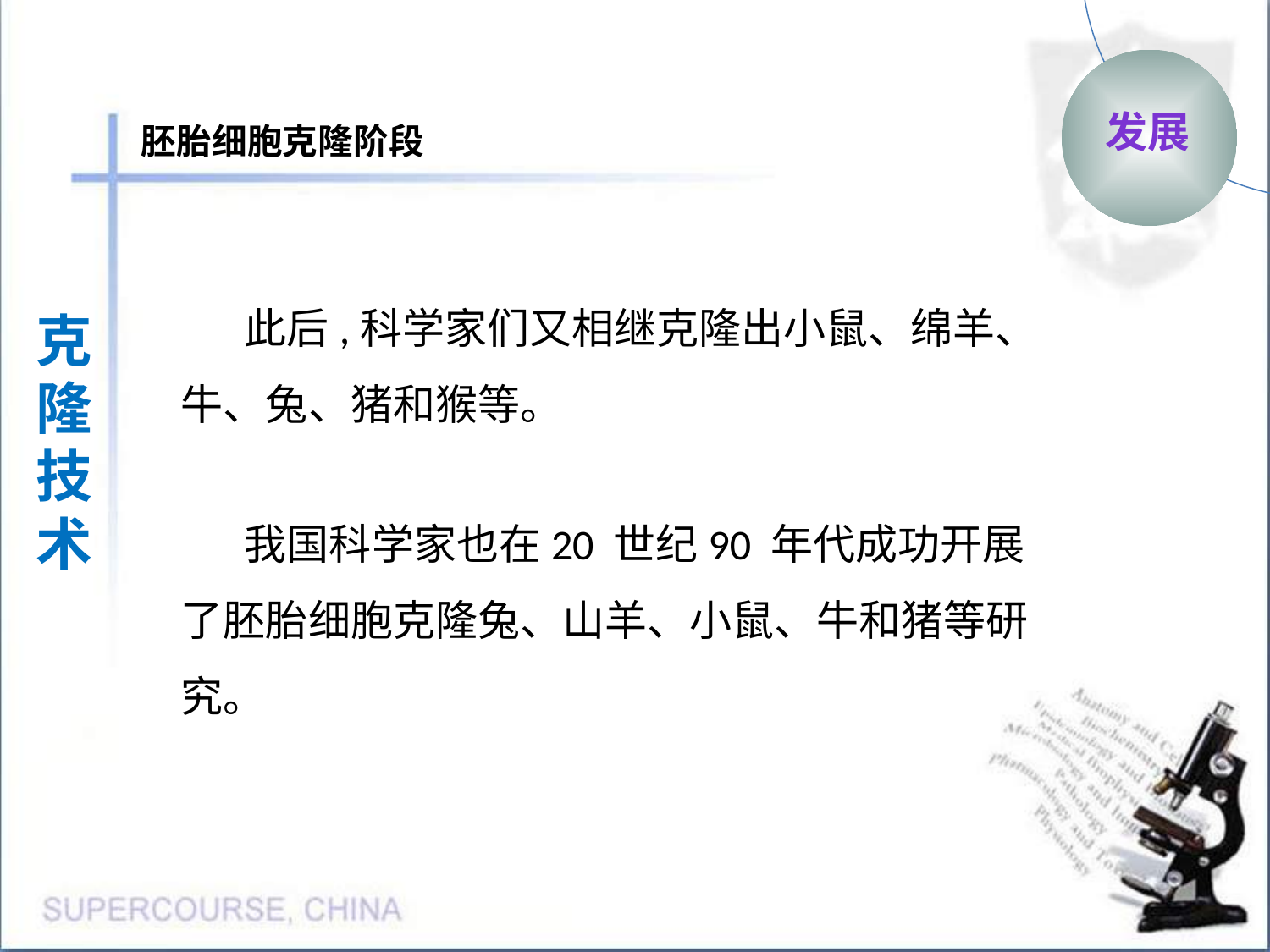

发展
胚胎细胞克隆阶段
此后,科学家们又相继克隆出小鼠、绵羊、牛、兔、猪和猴等。
克隆
技术
我国科学家也在20 世纪90 年代成功开展了胚胎细胞克隆兔、山羊、小鼠、牛和猪等研究。